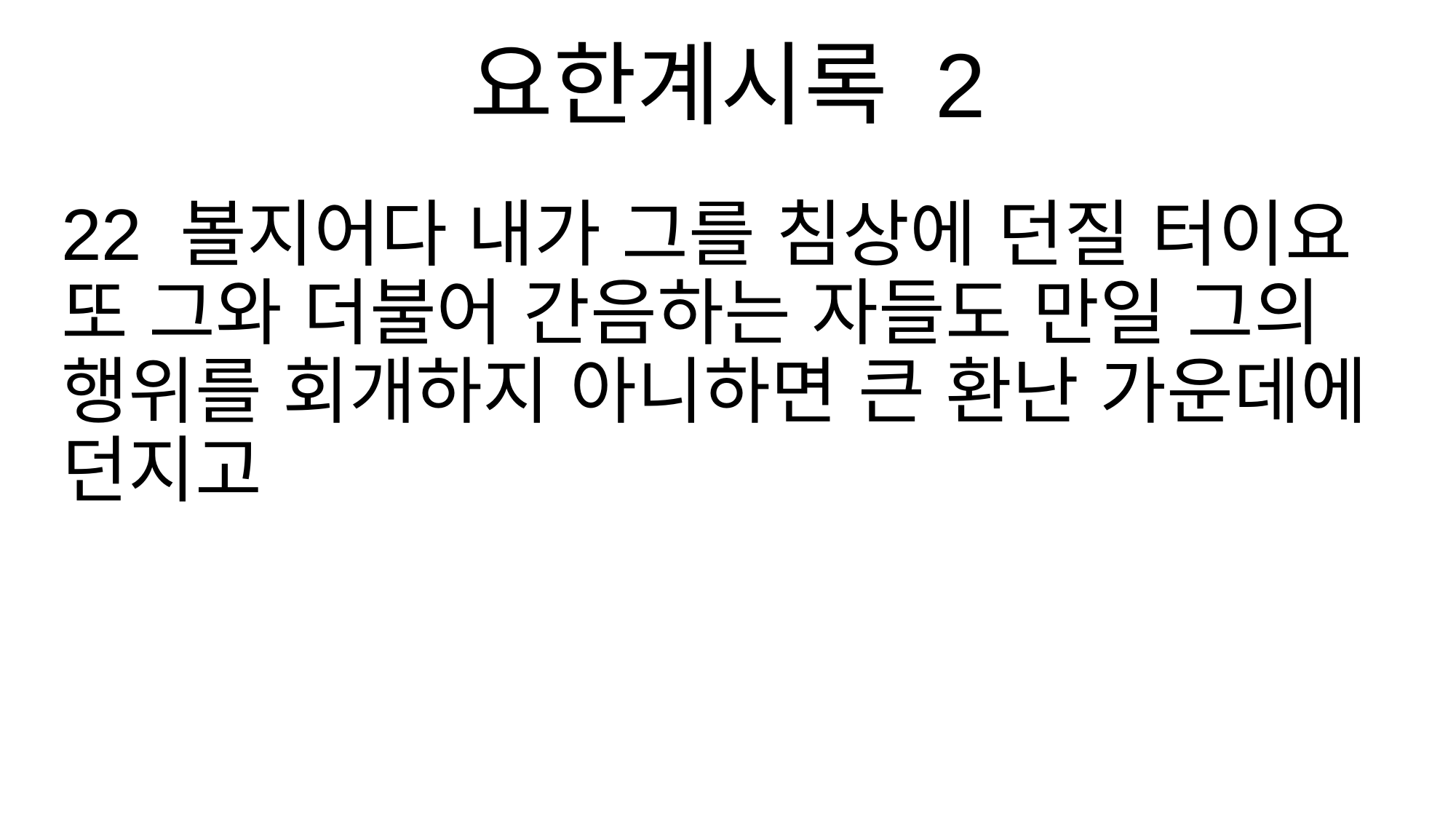

요한계시록 2
22 볼지어다 내가 그를 침상에 던질 터이요 또 그와 더불어 간음하는 자들도 만일 그의 행위를 회개하지 아니하면 큰 환난 가운데에 던지고